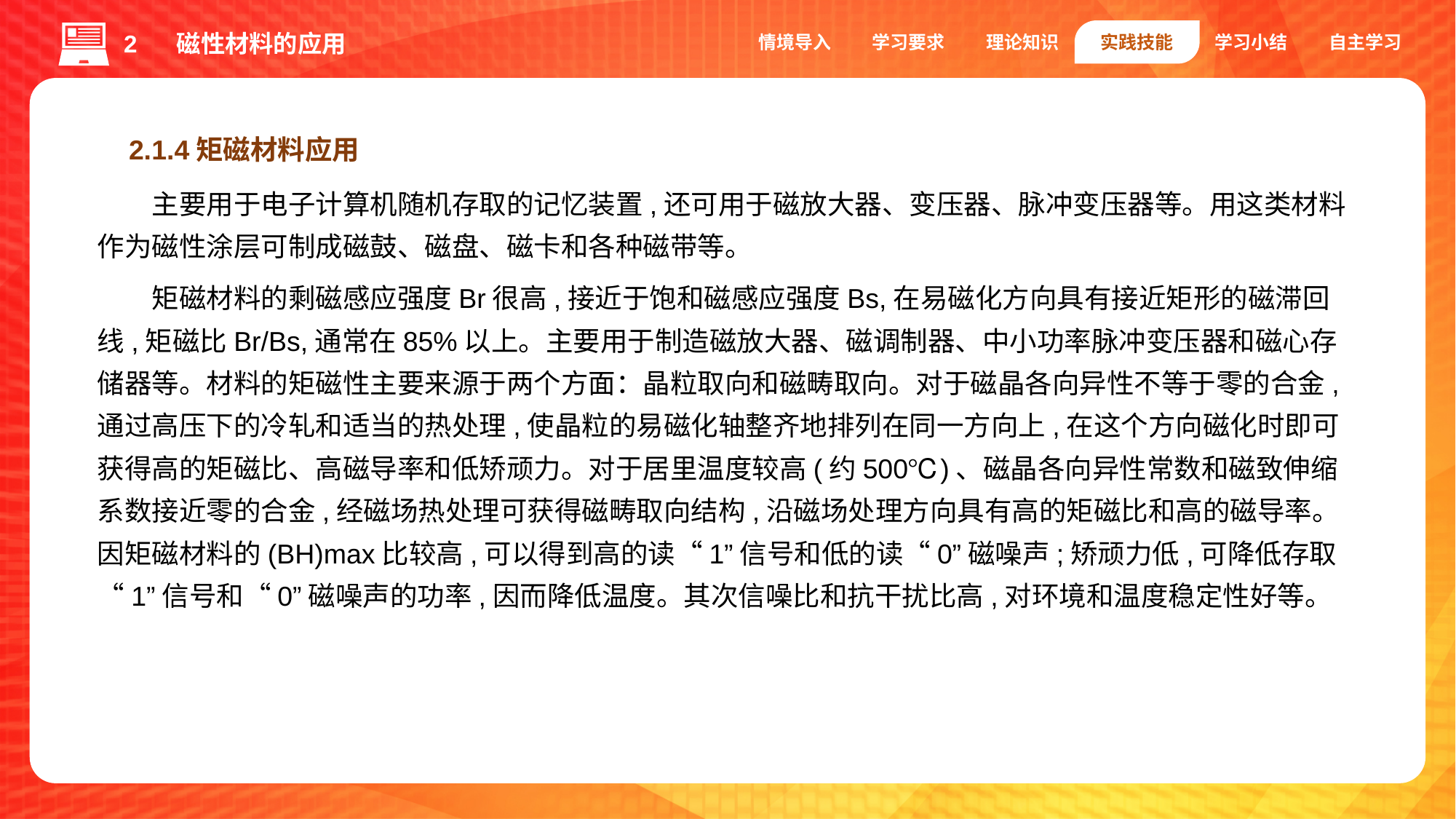

情境导入
学习要求
理论知识
实践技能
学习小结
自主学习

2     磁性材料的应用
2.1.4矩磁材料应用
主要用于电子计算机随机存取的记忆装置,还可用于磁放大器、变压器、脉冲变压器等。用这类材料作为磁性涂层可制成磁鼓、磁盘、磁卡和各种磁带等。
矩磁材料的剩磁感应强度Br很高,接近于饱和磁感应强度Bs,在易磁化方向具有接近矩形的磁滞回线,矩磁比Br/Bs,通常在85%以上。主要用于制造磁放大器、磁调制器、中小功率脉冲变压器和磁心存储器等。材料的矩磁性主要来源于两个方面：晶粒取向和磁畴取向。对于磁晶各向异性不等于零的合金,通过高压下的冷轧和适当的热处理,使晶粒的易磁化轴整齐地排列在同一方向上,在这个方向磁化时即可获得高的矩磁比、高磁导率和低矫顽力。对于居里温度较高(约500℃)、磁晶各向异性常数和磁致伸缩系数接近零的合金,经磁场热处理可获得磁畴取向结构,沿磁场处理方向具有高的矩磁比和高的磁导率。因矩磁材料的(BH)max比较高,可以得到高的读“1”信号和低的读“0”磁噪声;矫顽力低,可降低存取“1”信号和“0”磁噪声的功率,因而降低温度。其次信噪比和抗干扰比高,对环境和温度稳定性好等。